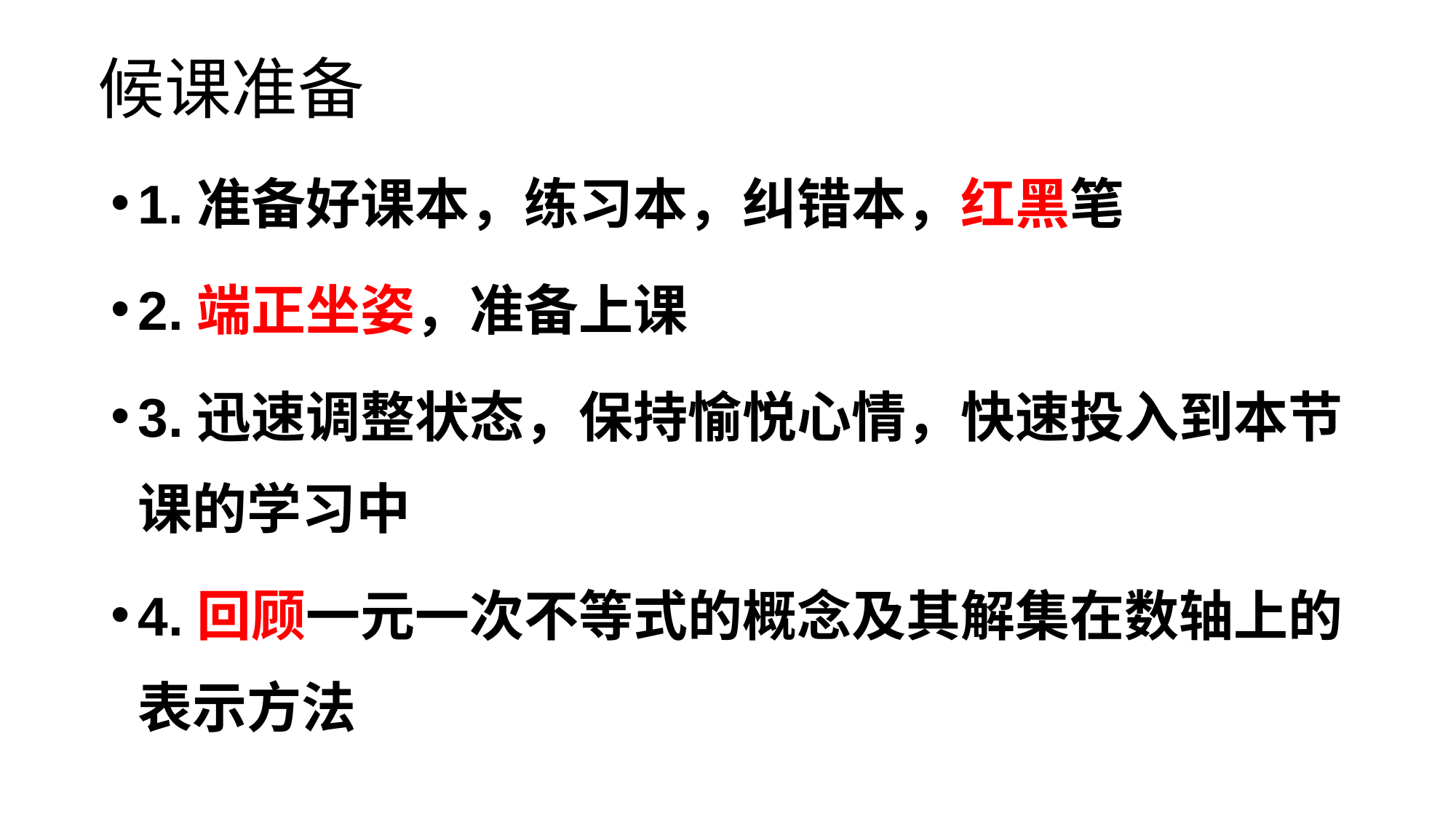

# 候课准备
1.准备好课本，练习本，纠错本，红黑笔
2.端正坐姿，准备上课
3.迅速调整状态，保持愉悦心情，快速投入到本节课的学习中
4.回顾一元一次不等式的概念及其解集在数轴上的表示方法